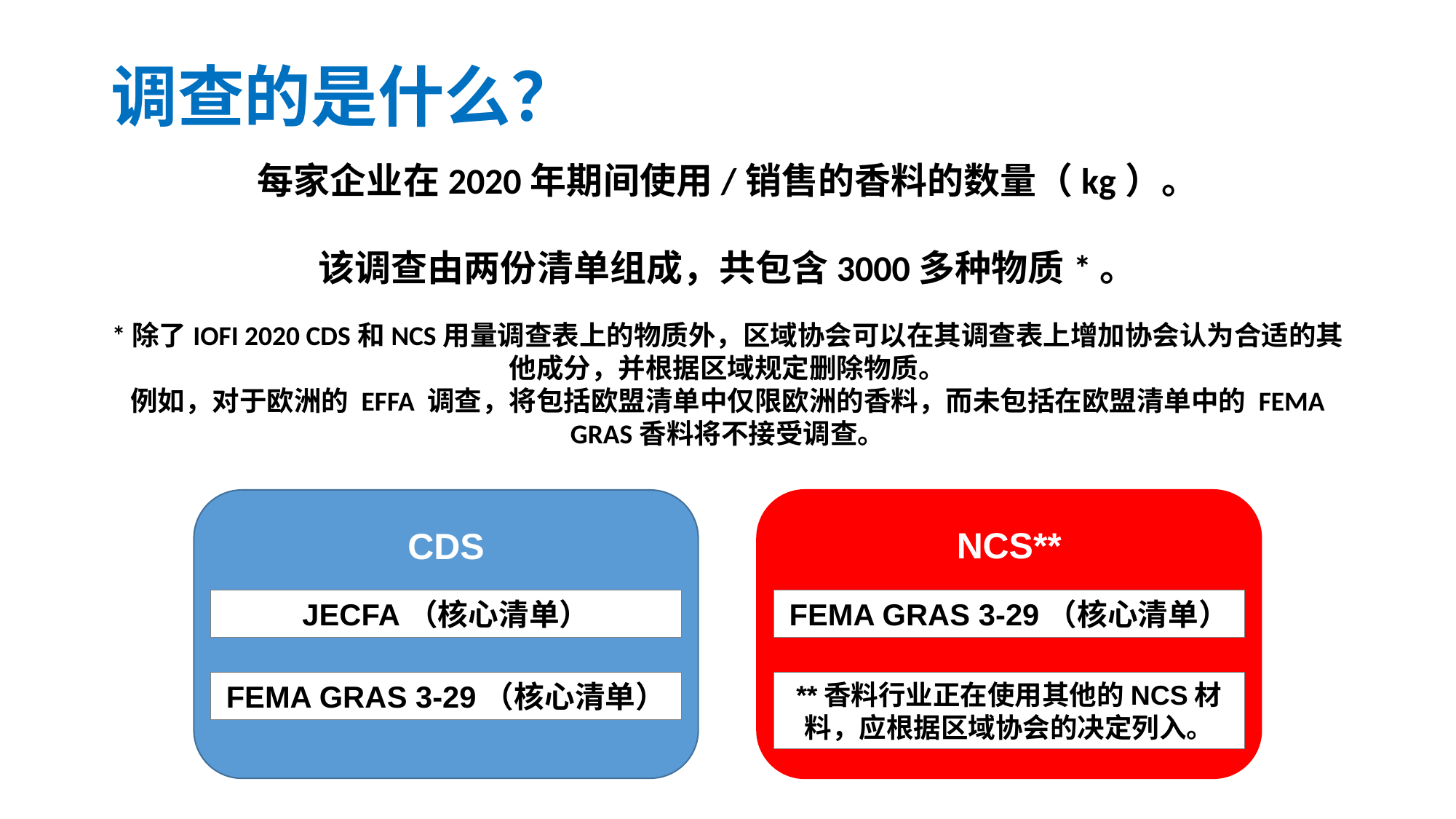

# 调查的是什么？
每家企业在2020年期间使用/销售的香料的数量（kg）。

该调查由两份清单组成，共包含3000多种物质*。

*除了IOFI 2020 CDS和NCS用量调查表上的物质外，区域协会可以在其调查表上增加协会认为合适的其他成分，并根据区域规定删除物质。
例如，对于欧洲的 EFFA 调查，将包括欧盟清单中仅限欧洲的香料，而未包括在欧盟清单中的 FEMA GRAS香料将不接受调查。

CDS
JECFA（核心清单）
FEMA GRAS 3-29（核心清单）

NCS**
FEMA GRAS 3-29（核心清单）
**香料行业正在使用其他的NCS材料，应根据区域协会的决定列入。